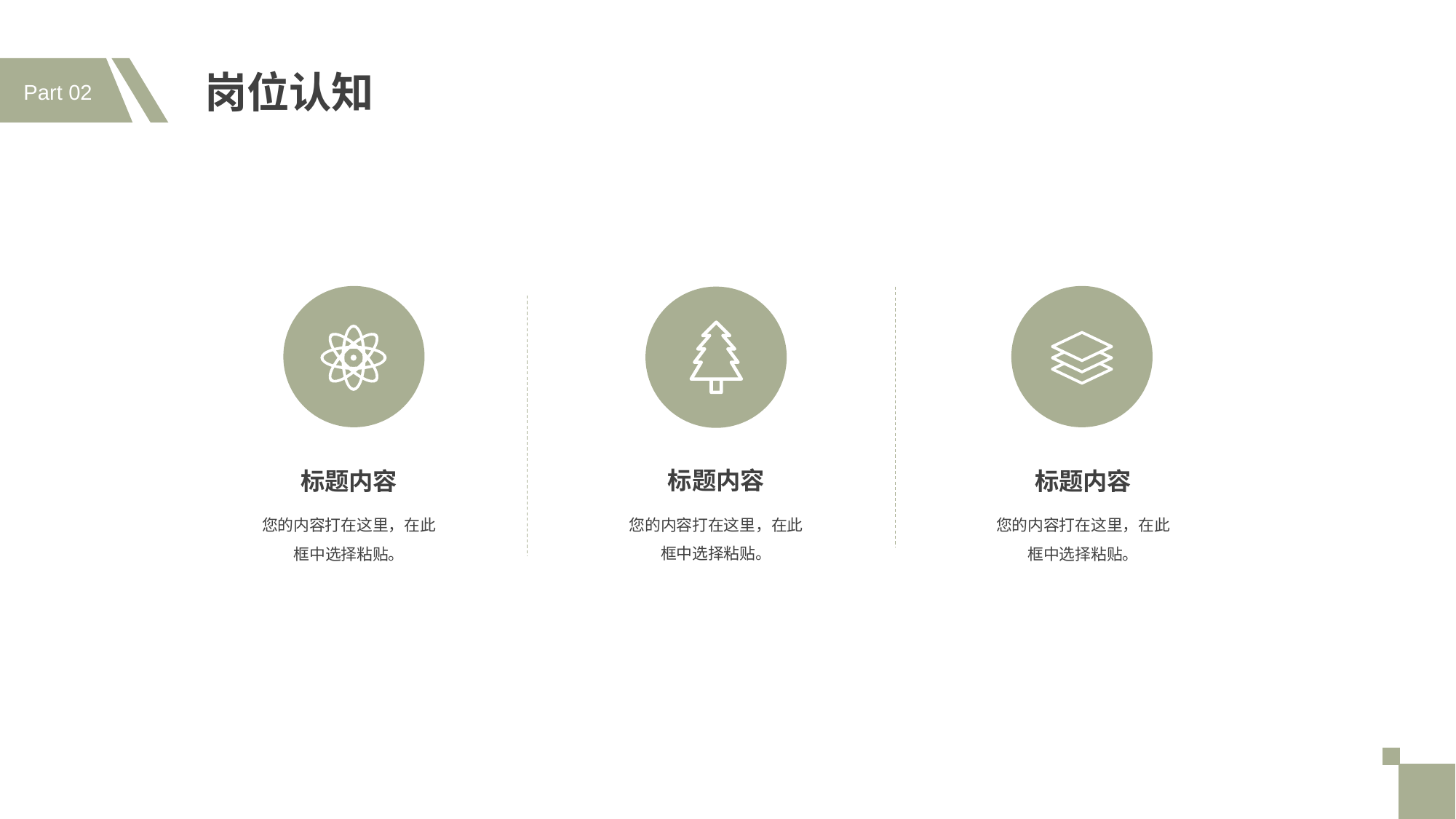

Part 02
岗位认知

标题内容
您的内容打在这里，在此框中选择粘贴。

标题内容
您的内容打在这里，在此框中选择粘贴。

标题内容
您的内容打在这里，在此框中选择粘贴。